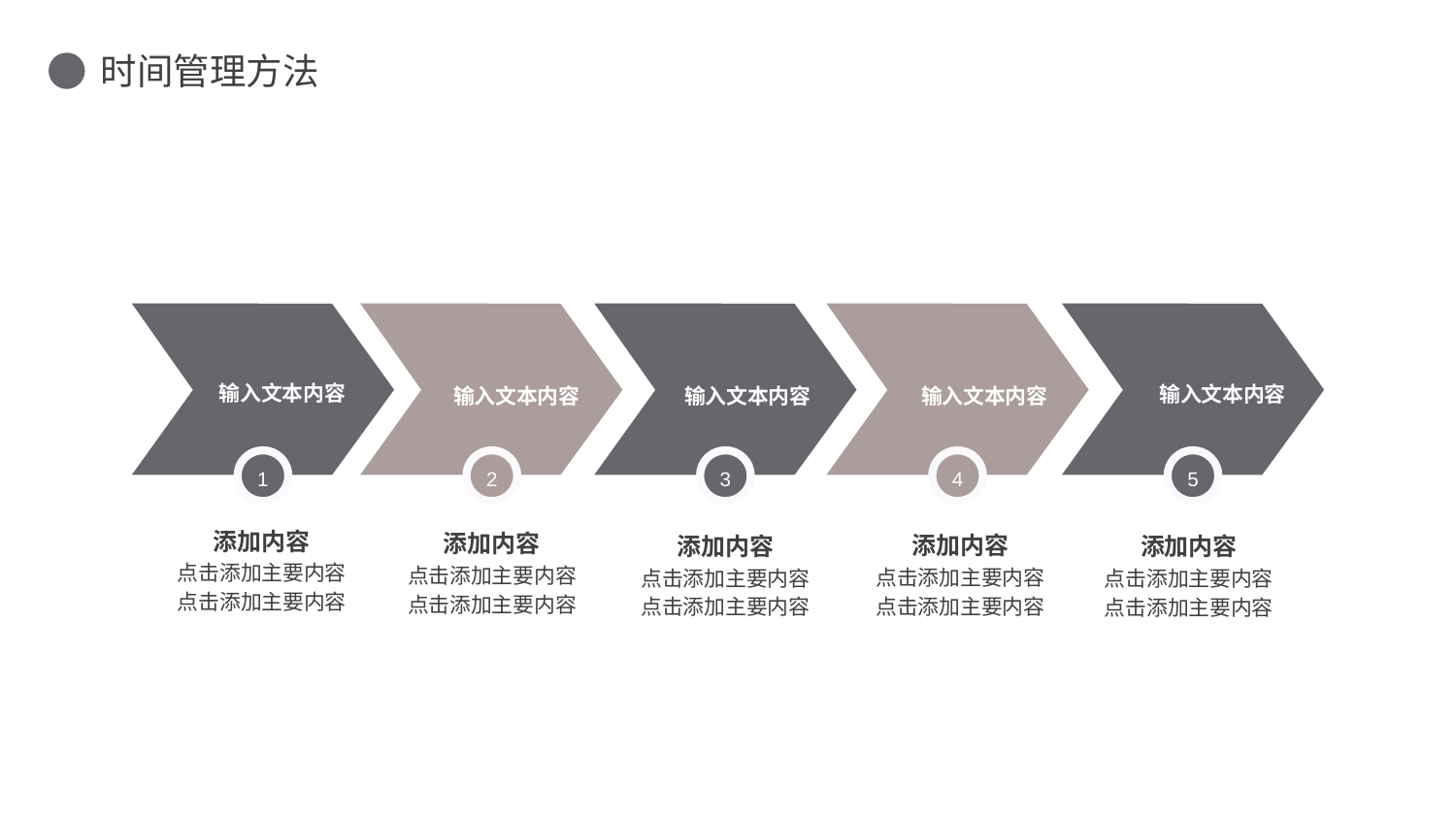

输入文本内容

输入文本内容

输入文本内容

输入文本内容

输入文本内容

1

2

3

4

5
添加内容
点击添加主要内容
点击添加主要内容
添加内容
点击添加主要内容
点击添加主要内容
添加内容
点击添加主要内容
点击添加主要内容
添加内容
点击添加主要内容
点击添加主要内容
添加内容
点击添加主要内容
点击添加主要内容